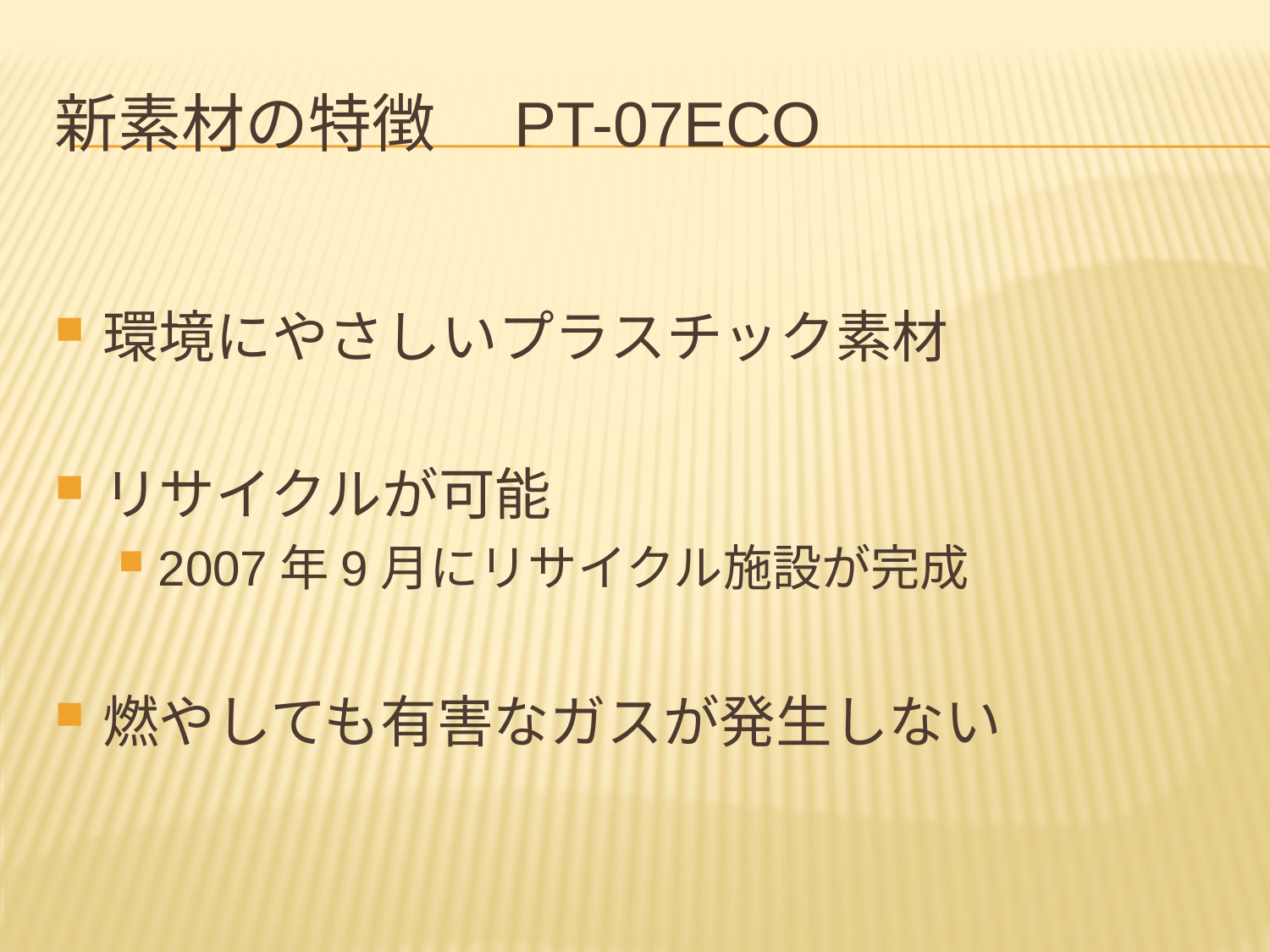

# 新素材の特徴　PT-07ECO

環境にやさしいプラスチック素材

リサイクルが可能
2007年9月にリサイクル施設が完成

燃やしても有害なガスが発生しない